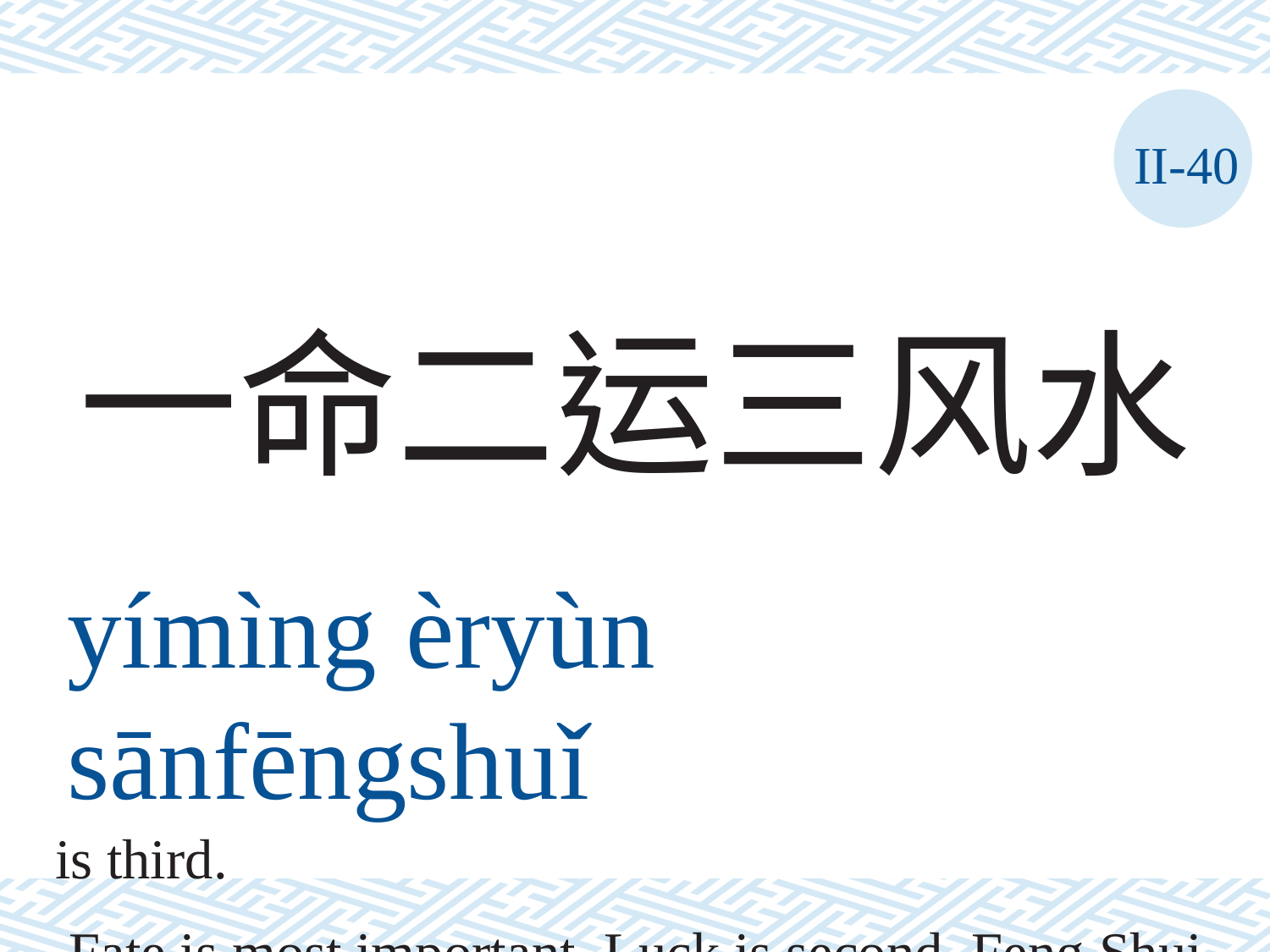

II-40
一命二运三风水
yímìng	èryùn	sānfēngshuǐ
Fate is most important. Luck is second. Feng Shui
is third.